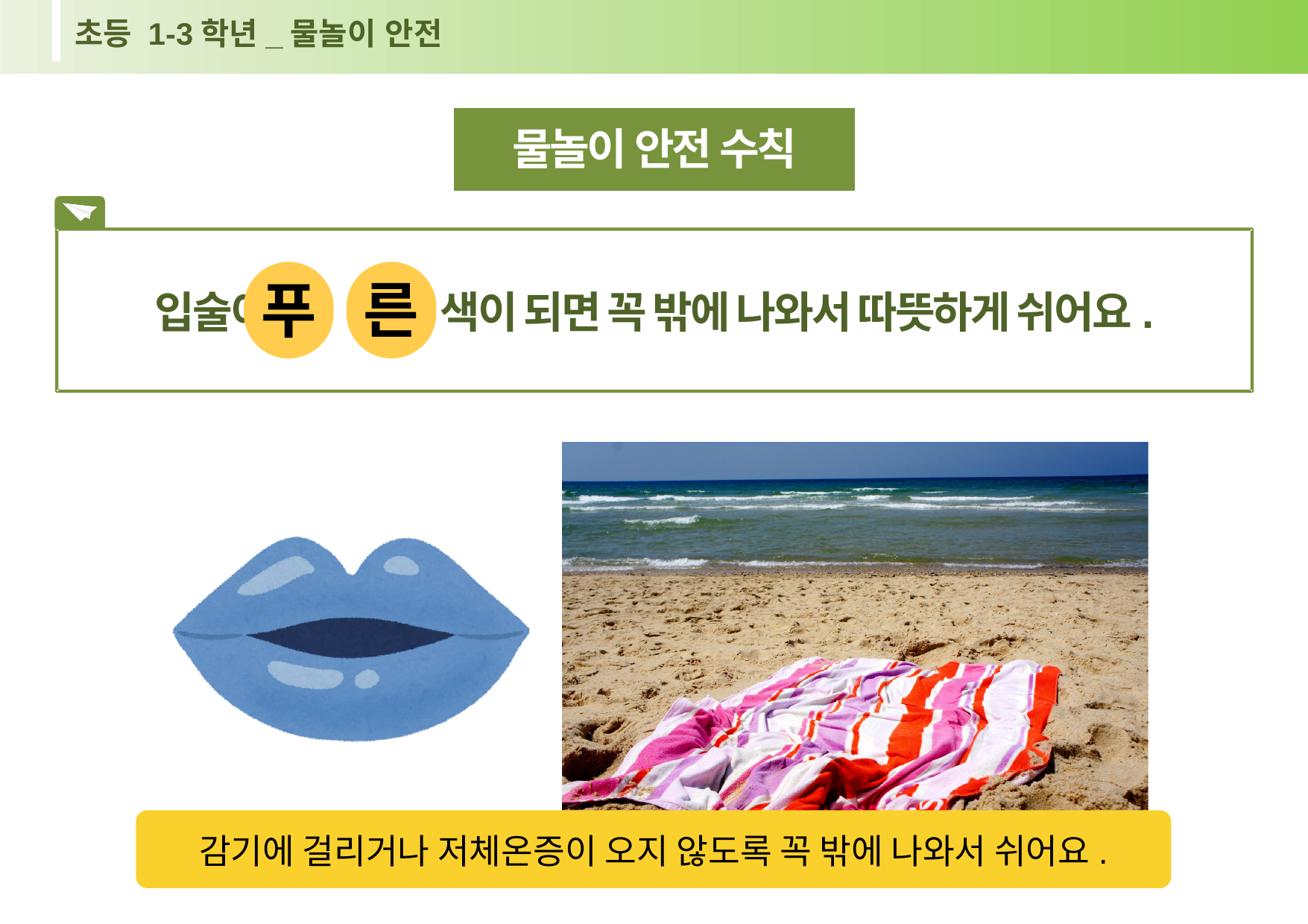

초등 1-3학년_물놀이 안전

물놀이 안전 수칙

입술이                      색이 되면 꼭 밖에 나와서 따뜻하게 쉬어요.

푸

른

감기에 걸리거나 저체온증이 오지 않도록 꼭 밖에 나와서 쉬어요.